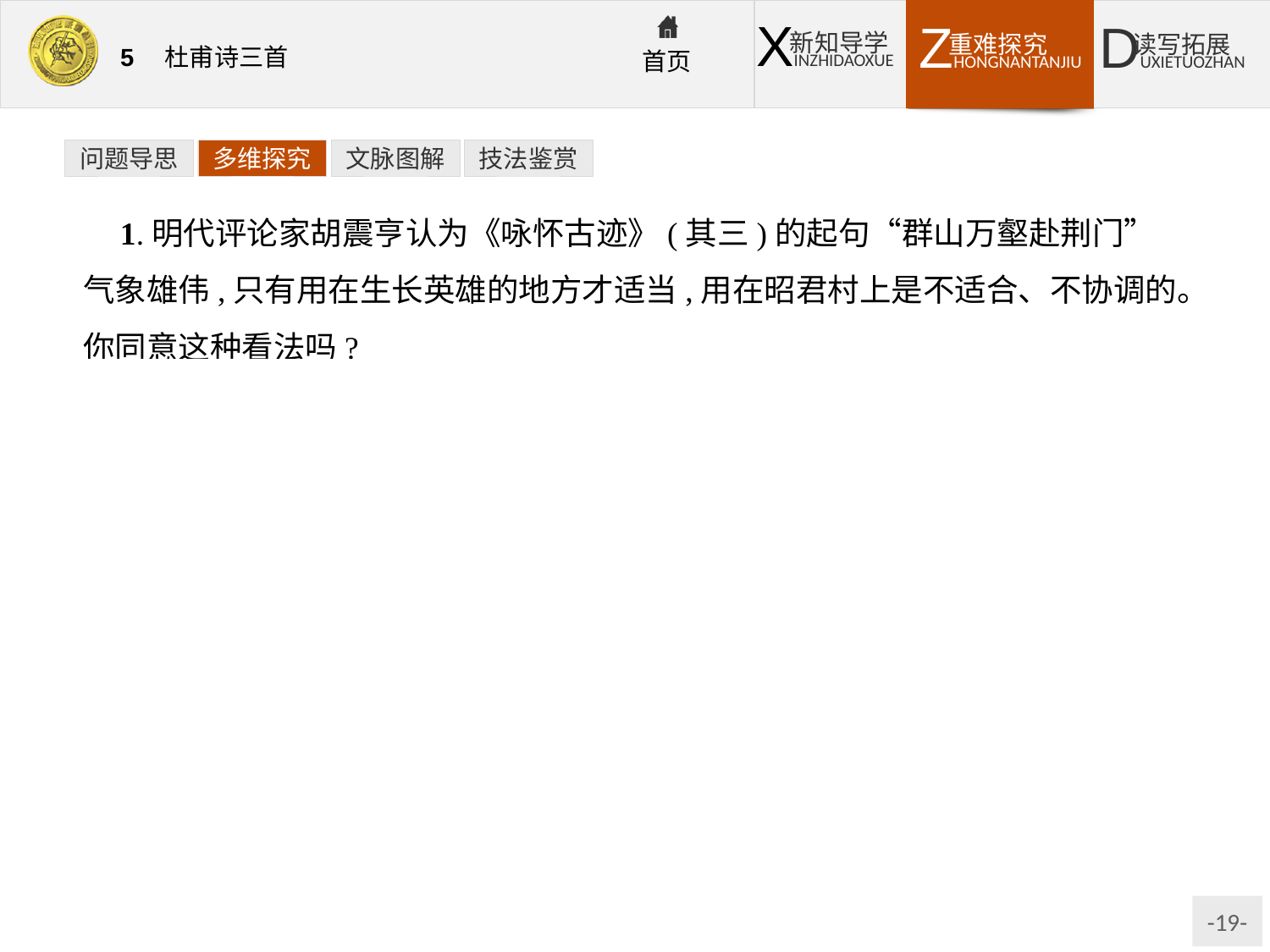

问题导思
多维探究
文脉图解
技法鉴赏
1.明代评论家胡震亨认为《咏怀古迹》(其三)的起句“群山万壑赴荆门”气象雄伟,只有用在生长英雄的地方才适当,用在昭君村上是不适合、不协调的。你同意这种看法吗?
提示:不同意。常言道:地灵人杰,正是因为有了如此钟灵毓秀的雄奇的山水,才孕育出昭君这样美丽的、不平凡的女子。清人吴瞻泰认为:诗人就是要借高大山川的雄伟气象来烘托、抬高昭君这个“窈窕红颜”,要把她写得惊天动地。可见,作者在此是从咏江山之奇绝引出咏佳人之奇美。这是其一。其二,作者在引出昭君之前特意用了这么一个内涵厚重的句子作铺垫,也说明了在作者的心目中,生长在这里的昭君绝不只是一个明眸皓齿、秀发冰肌的弱女子,而是一位具有大山般坚强性格的奇伟女性。所以,画面的底色用的不是阴柔的秀丽,而是阳刚的伟岸,是较为和谐的。